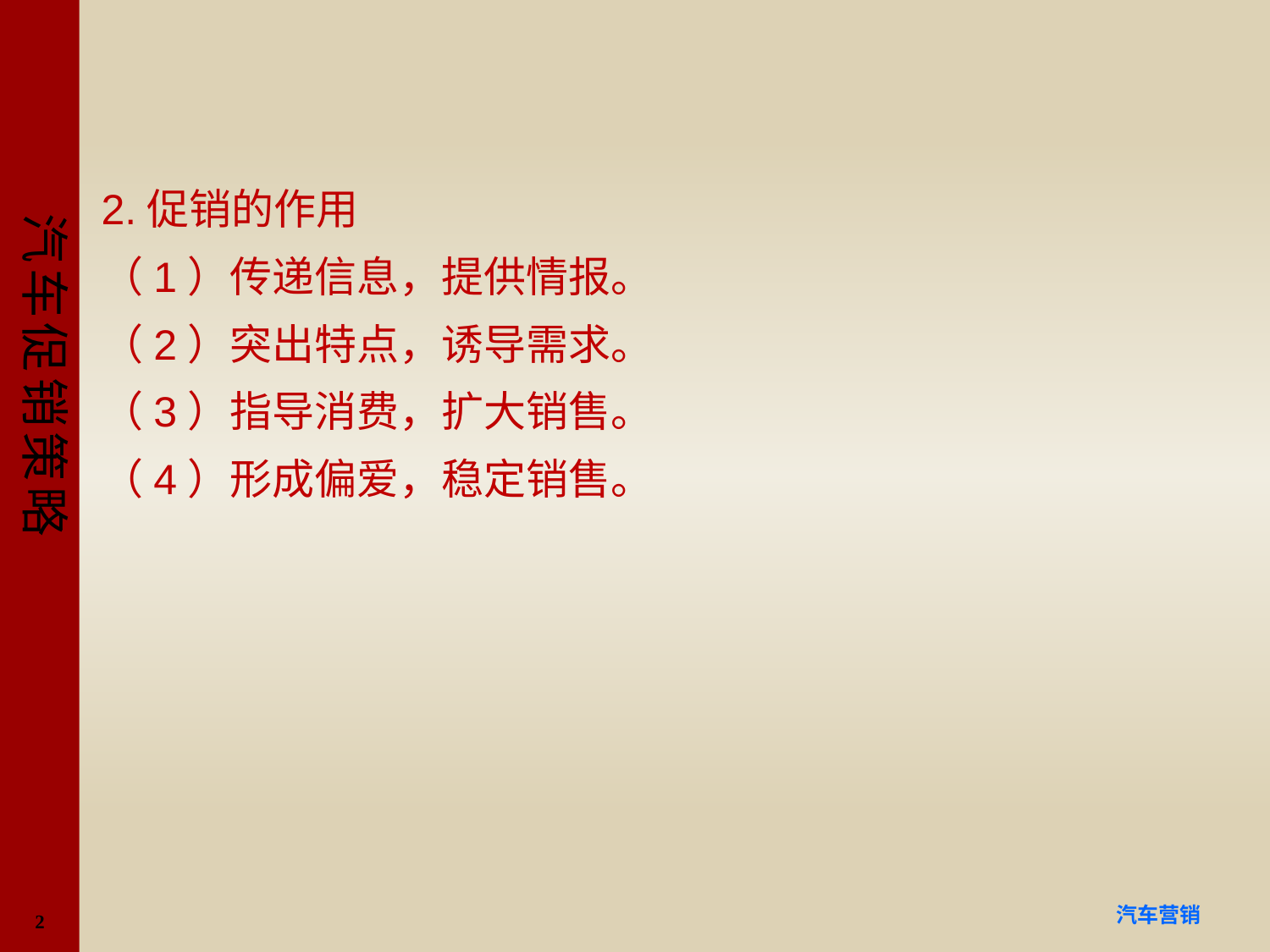

#
2.促销的作用
（1）传递信息，提供情报。
（2）突出特点，诱导需求。
（3）指导消费，扩大销售。
（4）形成偏爱，稳定销售。

2